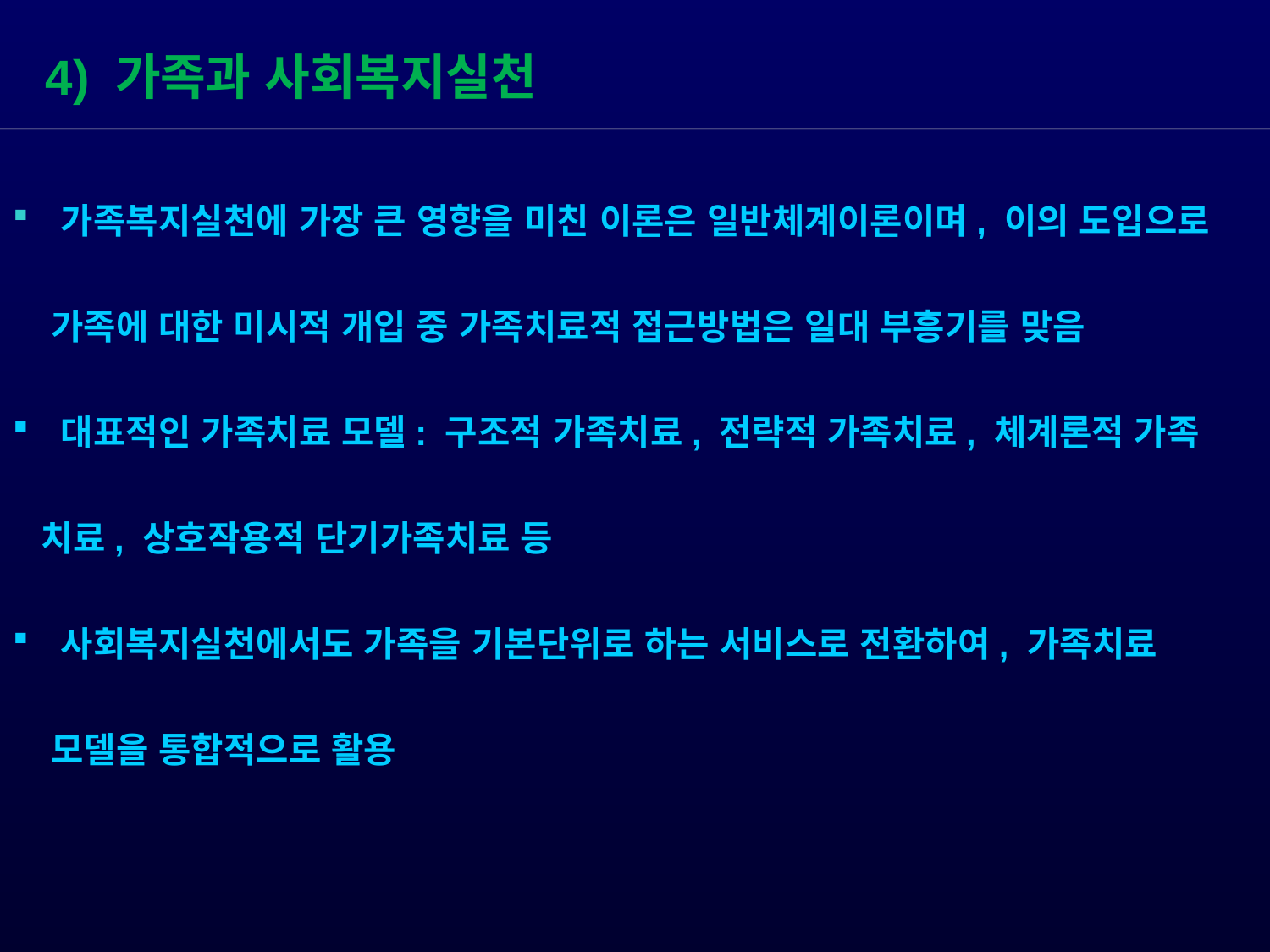

4) 가족과 사회복지실천
 가족복지실천에 가장 큰 영향을 미친 이론은 일반체계이론이며, 이의 도입으로
   가족에 대한 미시적 개입 중 가족치료적 접근방법은 일대 부흥기를 맞음
 대표적인 가족치료 모델: 구조적 가족치료, 전략적 가족치료, 체계론적 가족
  치료, 상호작용적 단기가족치료 등
 사회복지실천에서도 가족을 기본단위로 하는 서비스로 전환하여, 가족치료
   모델을 통합적으로 활용